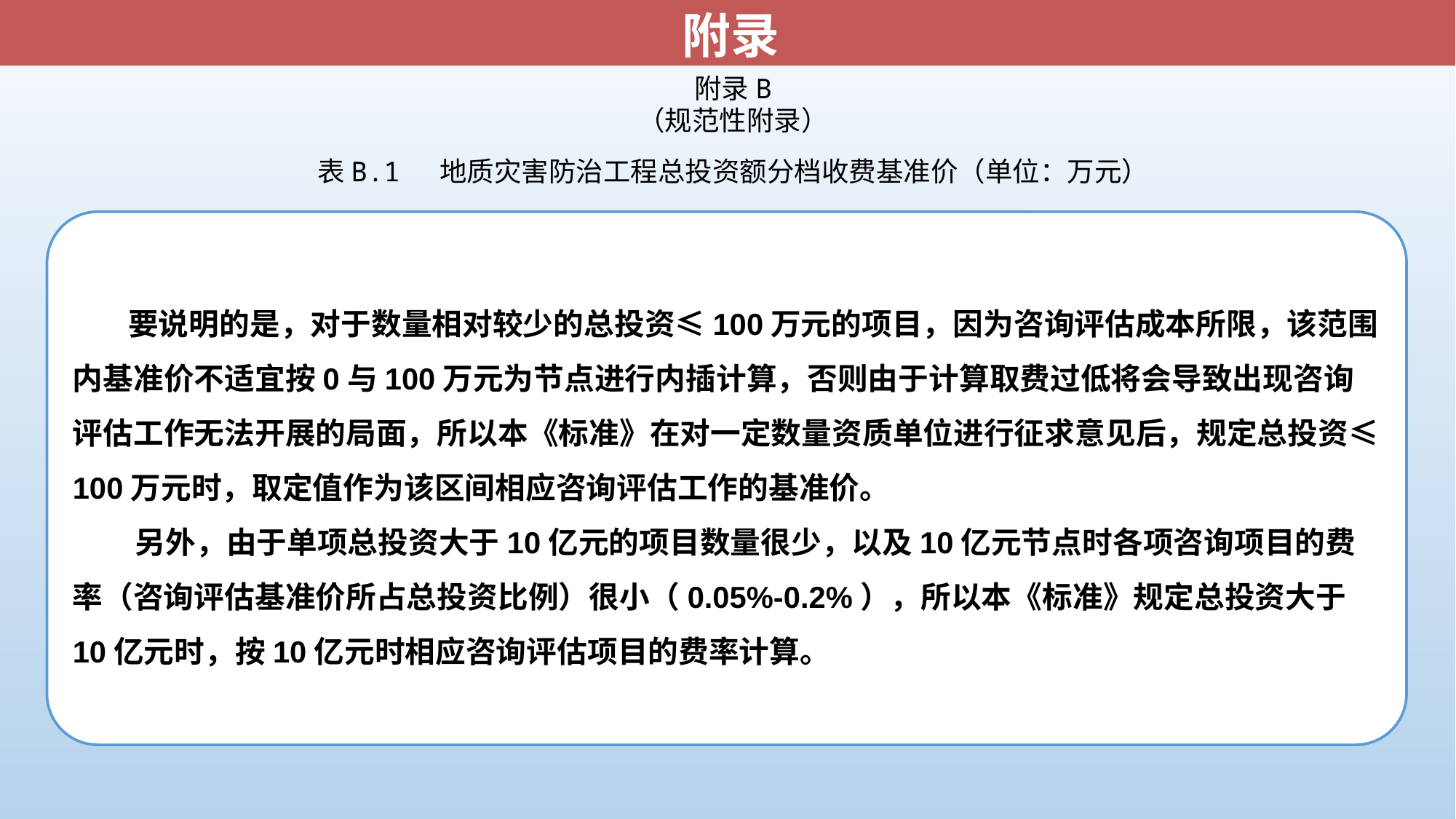

附录
附录B
（规范性附录）
表B.1  地质灾害防治工程总投资额分档收费基准价（单位：万元）

       要说明的是，对于数量相对较少的总投资≤100万元的项目，因为咨询评估成本所限，该范围内基准价不适宜按0与100万元为节点进行内插计算，否则由于计算取费过低将会导致出现咨询评估工作无法开展的局面，所以本《标准》在对一定数量资质单位进行征求意见后，规定总投资≤100万元时，取定值作为该区间相应咨询评估工作的基准价。
        另外，由于单项总投资大于10亿元的项目数量很少，以及10亿元节点时各项咨询项目的费率（咨询评估基准价所占总投资比例）很小（0.05%-0.2%），所以本《标准》规定总投资大于10亿元时，按10亿元时相应咨询评估项目的费率计算。